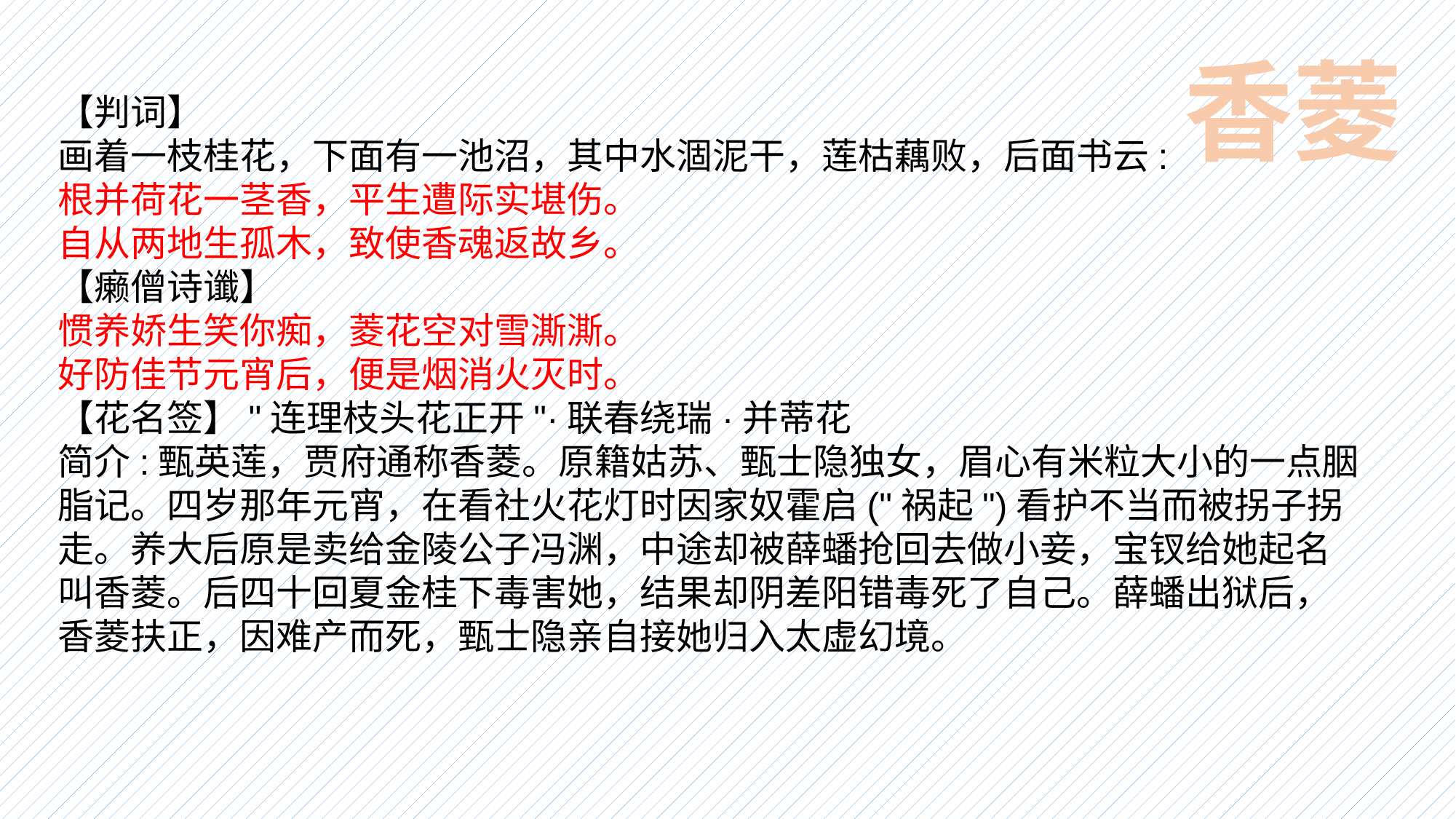

香菱
【判词】
画着一枝桂花，下面有一池沼，其中水涸泥干，莲枯藕败，后面书云:
根并荷花一茎香，平生遭际实堪伤。
自从两地生孤木，致使香魂返故乡。
【癞僧诗谶】
惯养娇生笑你痴，菱花空对雪澌澌。
好防佳节元宵后，便是烟消火灭时。
【花名签】"连理枝头花正开"·联春绕瑞·并蒂花
简介:甄英莲，贾府通称香菱。原籍姑苏、甄士隐独女，眉心有米粒大小的一点胭脂记。四岁那年元宵，在看社火花灯时因家奴霍启("祸起")看护不当而被拐子拐走。养大后原是卖给金陵公子冯渊，中途却被薛蟠抢回去做小妾，宝钗给她起名叫香菱。后四十回夏金桂下毒害她，结果却阴差阳错毒死了自己。薛蟠出狱后，香菱扶正，因难产而死，甄士隐亲自接她归入太虚幻境。